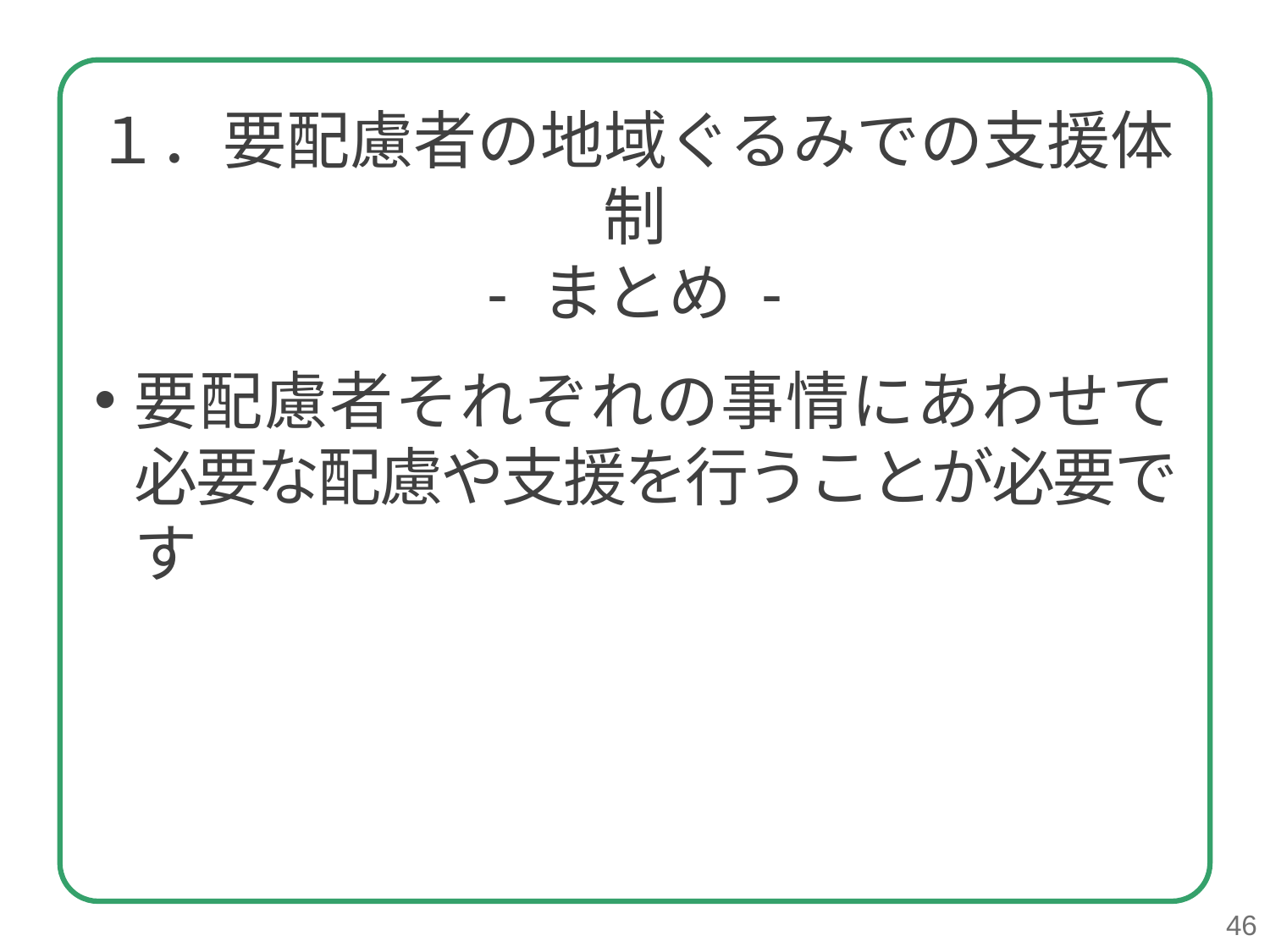

１．要配慮者の地域ぐるみでの支援体制
- まとめ -
要配慮者それぞれの事情にあわせて必要な配慮や支援を行うことが必要です
46